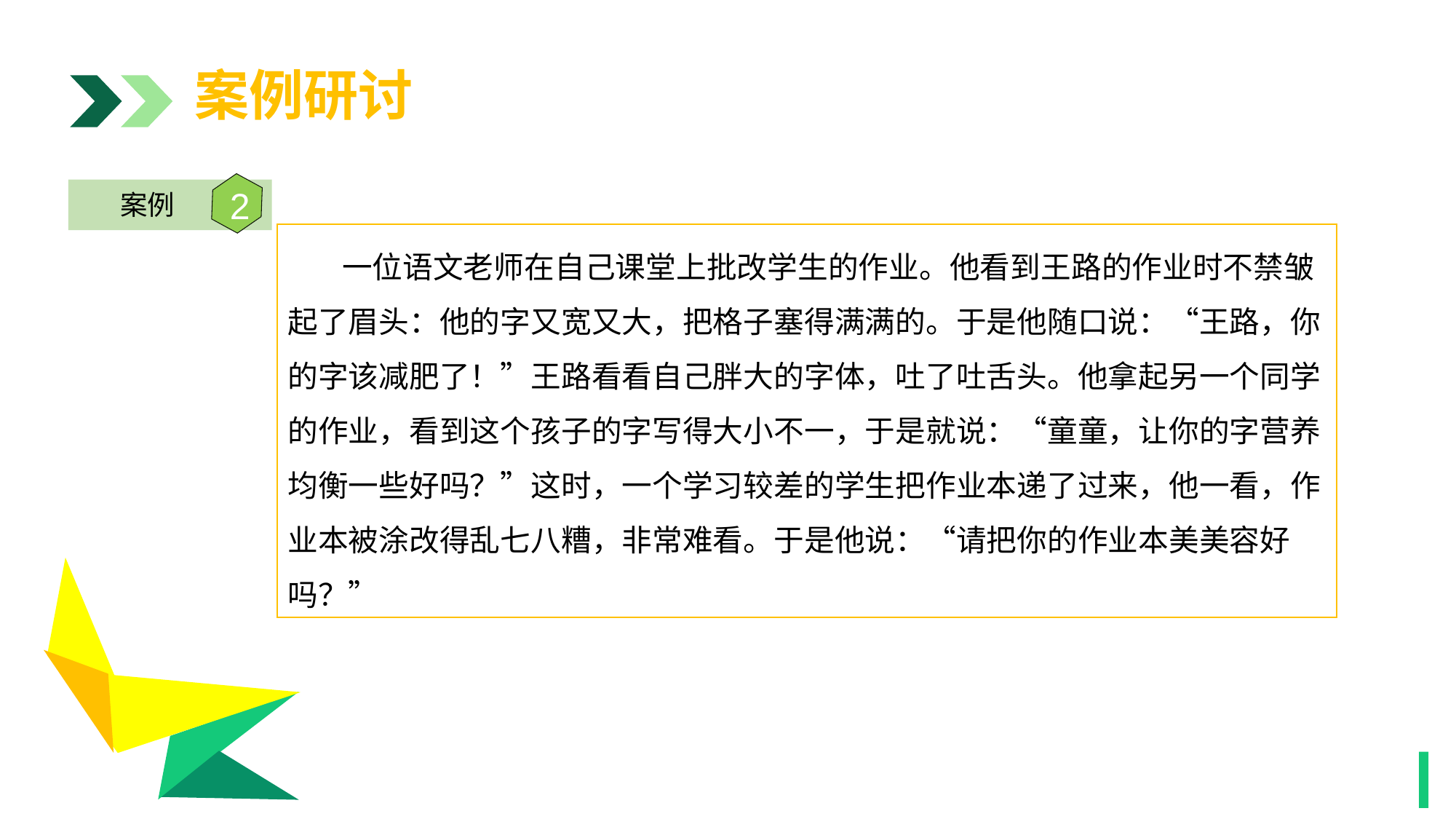

案例研讨

2

案例
       一位语文老师在自己课堂上批改学生的作业。他看到王路的作业时不禁皱起了眉头：他的字又宽又大，把格子塞得满满的。于是他随口说：“王路，你的字该减肥了！”王路看看自己胖大的字体，吐了吐舌头。他拿起另一个同学的作业，看到这个孩子的字写得大小不一，于是就说：“童童，让你的字营养均衡一些好吗？”这时，一个学习较差的学生把作业本递了过来，他一看，作业本被涂改得乱七八糟，非常难看。于是他说：“请把你的作业本美美容好吗？”
1

1
4